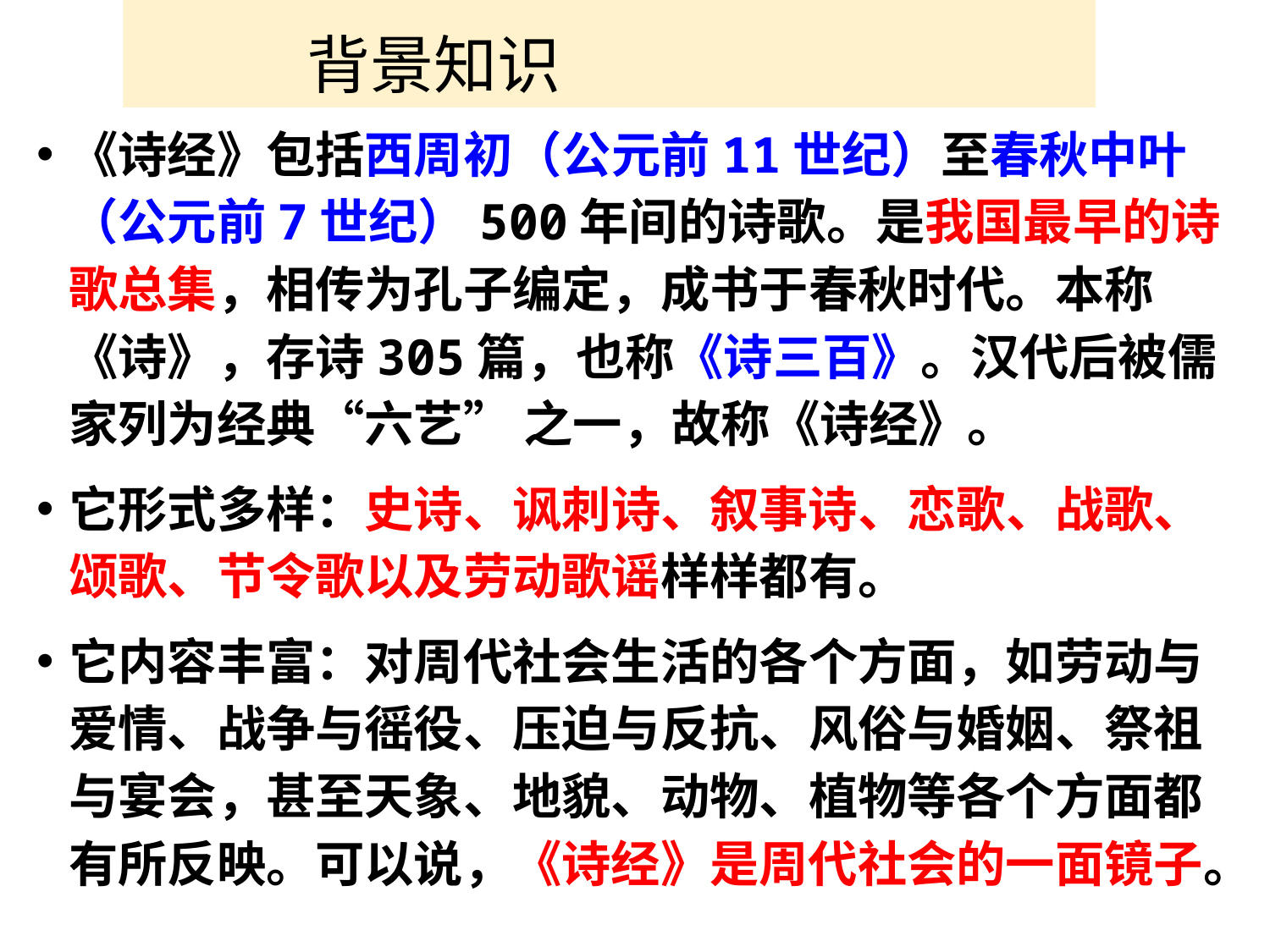

背景知识
《诗经》包括西周初（公元前11世纪）至春秋中叶（公元前7世纪）500年间的诗歌。是我国最早的诗歌总集，相传为孔子编定，成书于春秋时代。本称《诗》，存诗305篇，也称《诗三百》。汉代后被儒家列为经典“六艺” 之一，故称《诗经》。
它形式多样：史诗、讽刺诗、叙事诗、恋歌、战歌、颂歌、节令歌以及劳动歌谣样样都有。
它内容丰富：对周代社会生活的各个方面，如劳动与爱情、战争与徭役、压迫与反抗、风俗与婚姻、祭祖与宴会，甚至天象、地貌、动物、植物等各个方面都有所反映。可以说，《诗经》是周代社会的一面镜子。